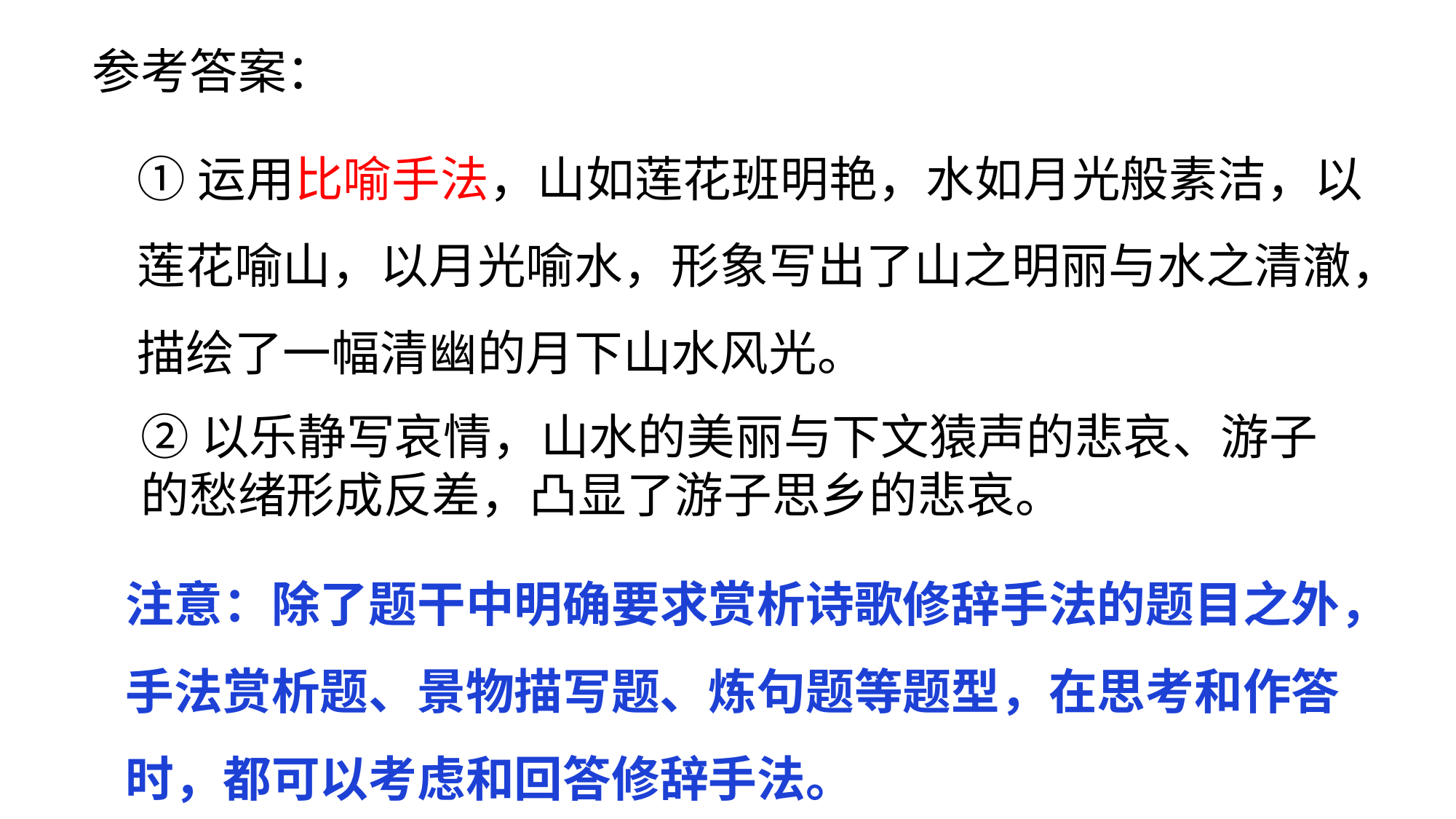

参考答案：
①运用比喻手法，山如莲花班明艳，水如月光般素洁，以莲花喻山，以月光喻水，形象写出了山之明丽与水之清澈，描绘了一幅清幽的月下山水风光。
②以乐静写哀情，山水的美丽与下文猿声的悲哀、游子的愁绪形成反差，凸显了游子思乡的悲哀。
注意：除了题干中明确要求赏析诗歌修辞手法的题目之外，手法赏析题、景物描写题、炼句题等题型，在思考和作答时，都可以考虑和回答修辞手法。